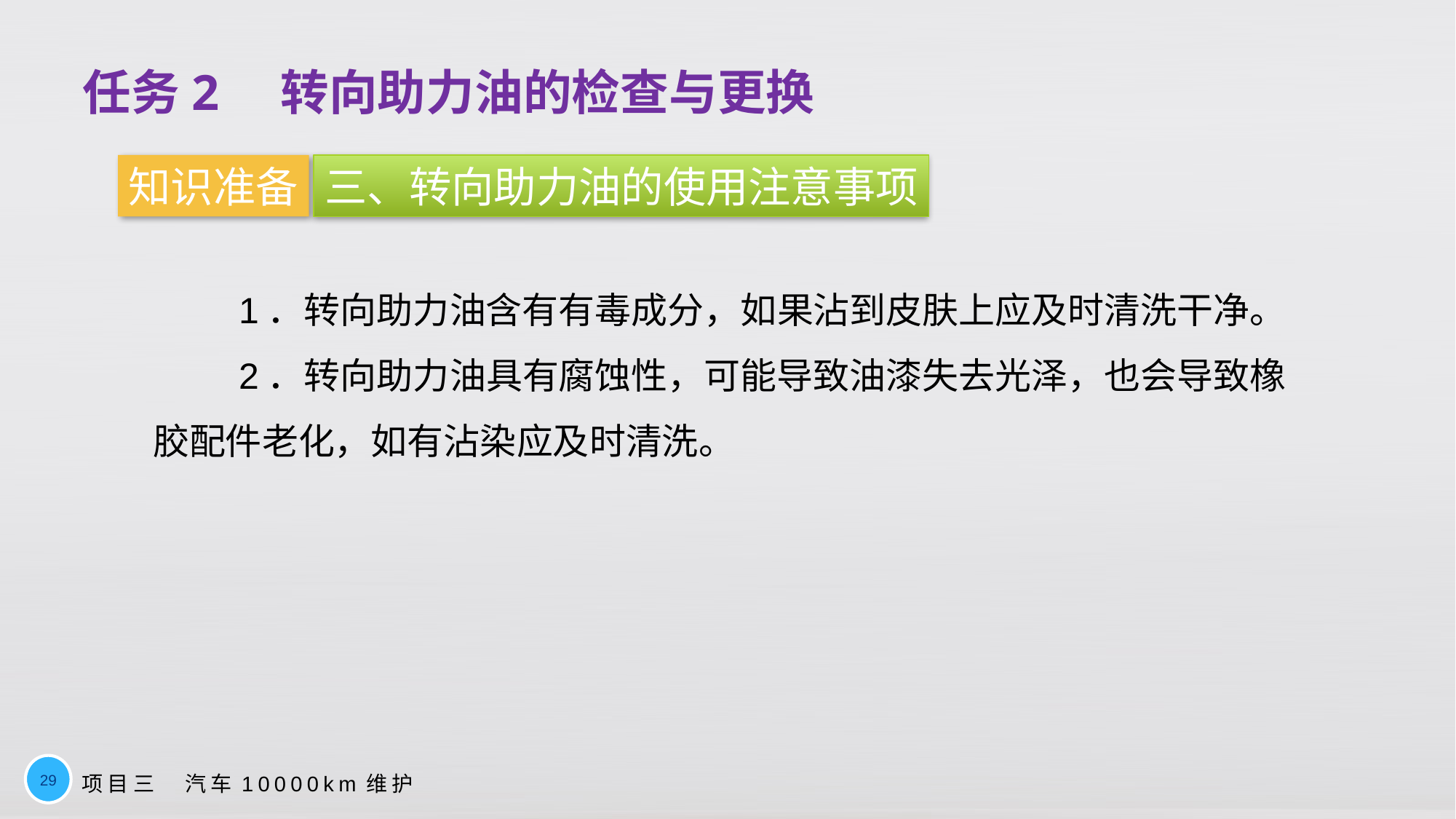

任务2　转向助力油的检查与更换
知识准备
三、转向助力油的使用注意事项
1．转向助力油含有有毒成分，如果沾到皮肤上应及时清洗干净。
2．转向助力油具有腐蚀性，可能导致油漆失去光泽，也会导致橡胶配件老化，如有沾染应及时清洗。
29